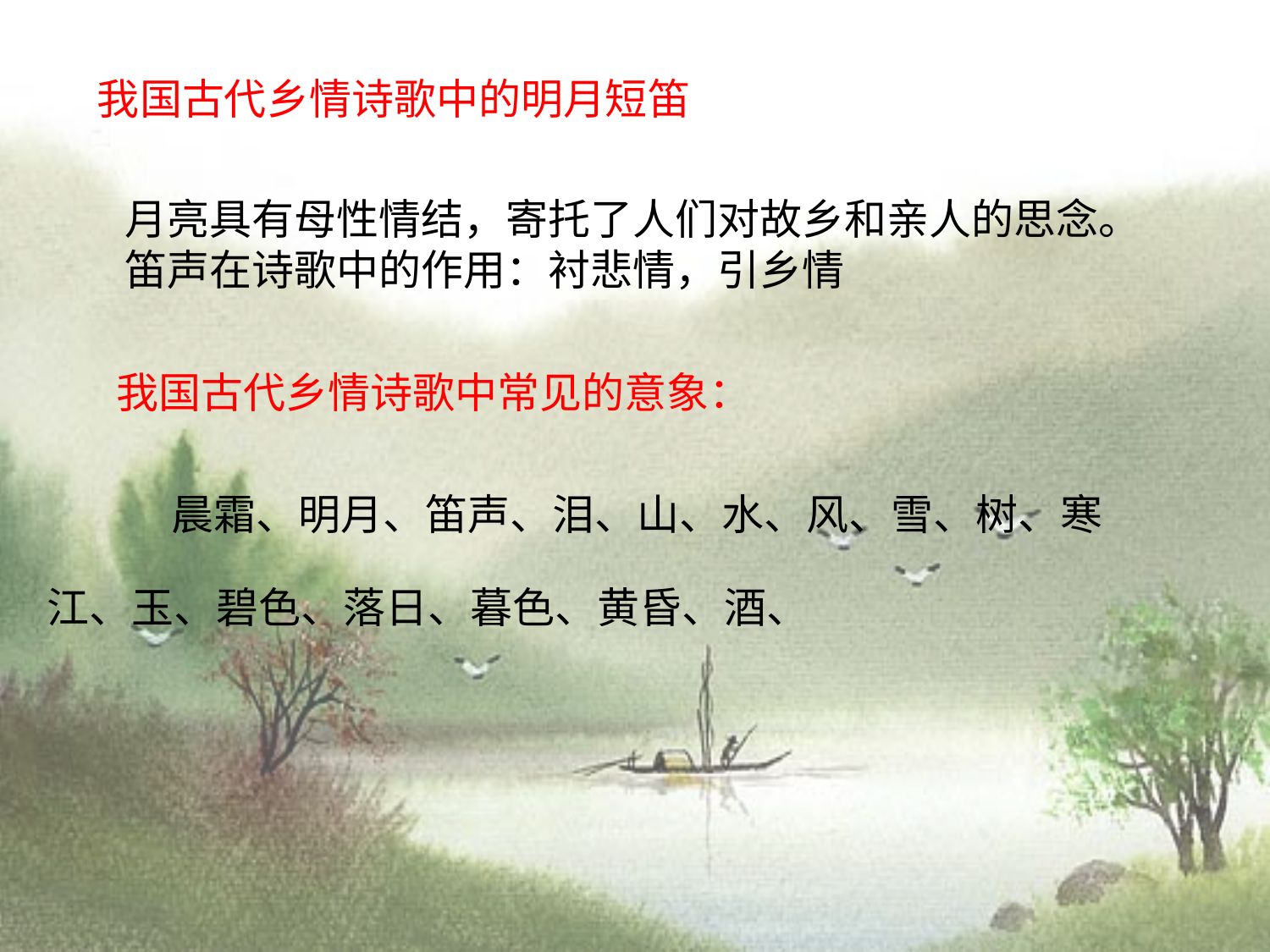

我国古代乡情诗歌中的明月短笛
      月亮具有母性情结，寄托了人们对故乡和亲人的思念。
      笛声在诗歌中的作用：衬悲情，引乡情
       我国古代乡情诗歌中常见的意象：
      晨霜、明月、笛声、泪、山、水、风、雪、树、寒江、玉、碧色、落日、暮色、黄昏、酒、